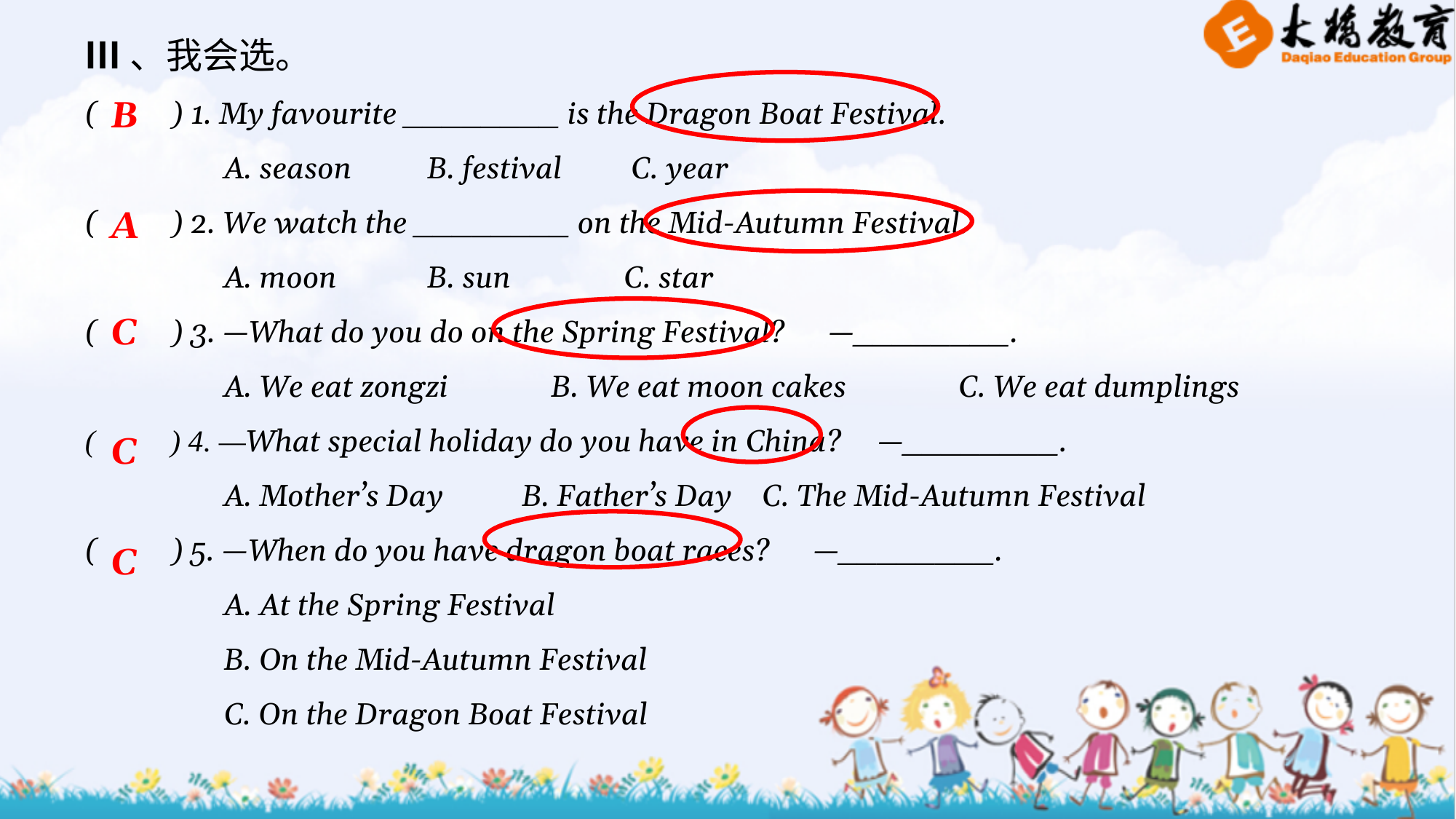

Ⅲ、我会选。
(　　) 1. My favourite ________ is the Dragon Boat Festival.
A. season	  B. festival	C. year
(　　) 2. We watch the ________ on the Mid­-Autumn Festival.
A. moon	  B. sun	              C. star
(　　) 3. —What do you do on the Spring Festival?      —________.
A. We eat zongzi	    B. We eat moon cakes	               C. We eat dumplings
(　　) 4. —What special holiday do you have in China?     —________.
A. Mother’s Day	B. Father’s Day	   C. The Mid-­Autumn Festival
(　　) 5. —When do you have dragon boat races?      —________.
A. At the Spring Festival
B. On the Mid-Autumn Festival
C. On the Dragon Boat Festival

B

A

C

C

C